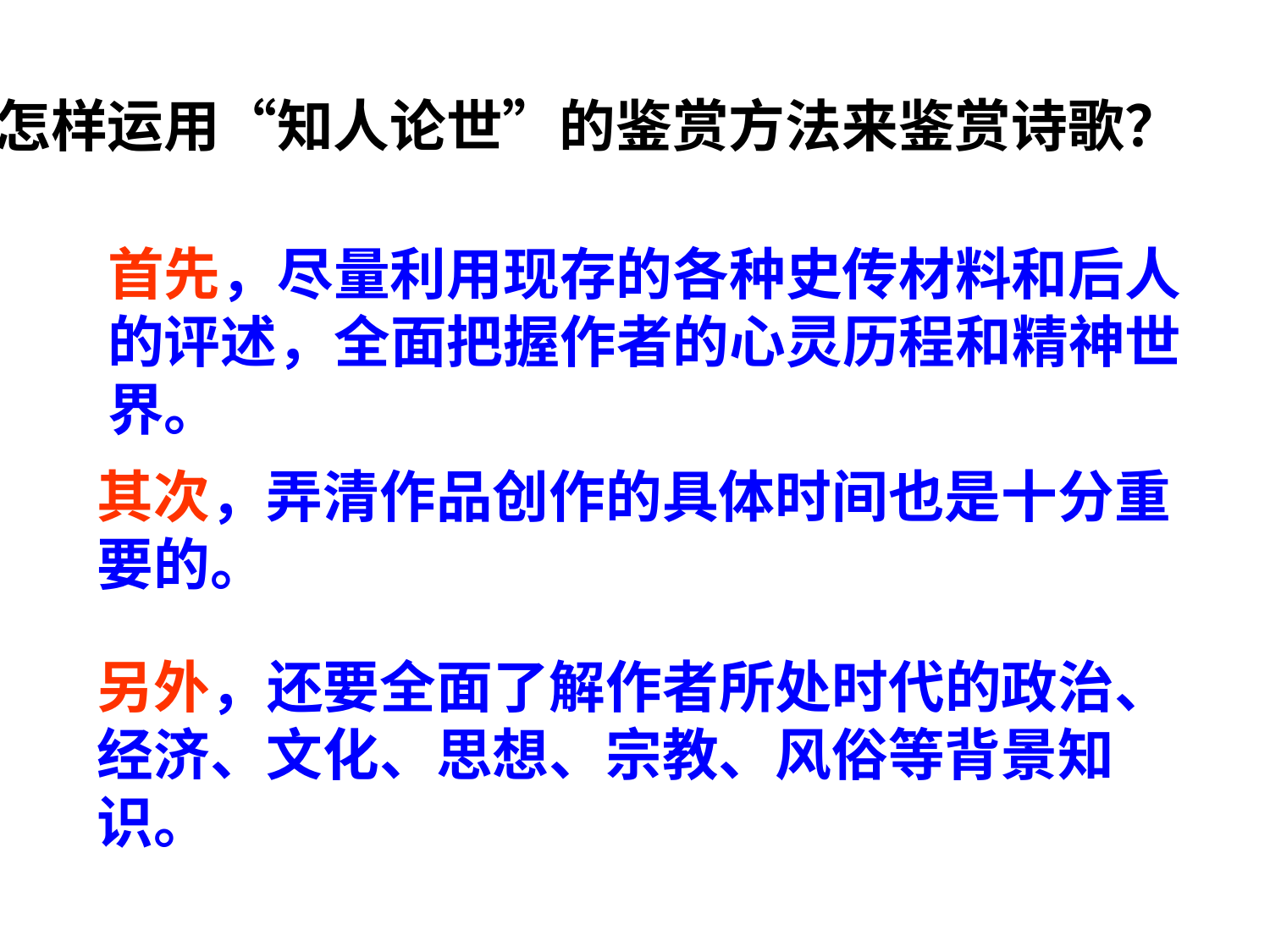

怎样运用“知人论世”的鉴赏方法来鉴赏诗歌？
首先，尽量利用现存的各种史传材料和后人的评述，全面把握作者的心灵历程和精神世界。
其次，弄清作品创作的具体时间也是十分重要的。
另外，还要全面了解作者所处时代的政治、经济、文化、思想、宗教、风俗等背景知识。